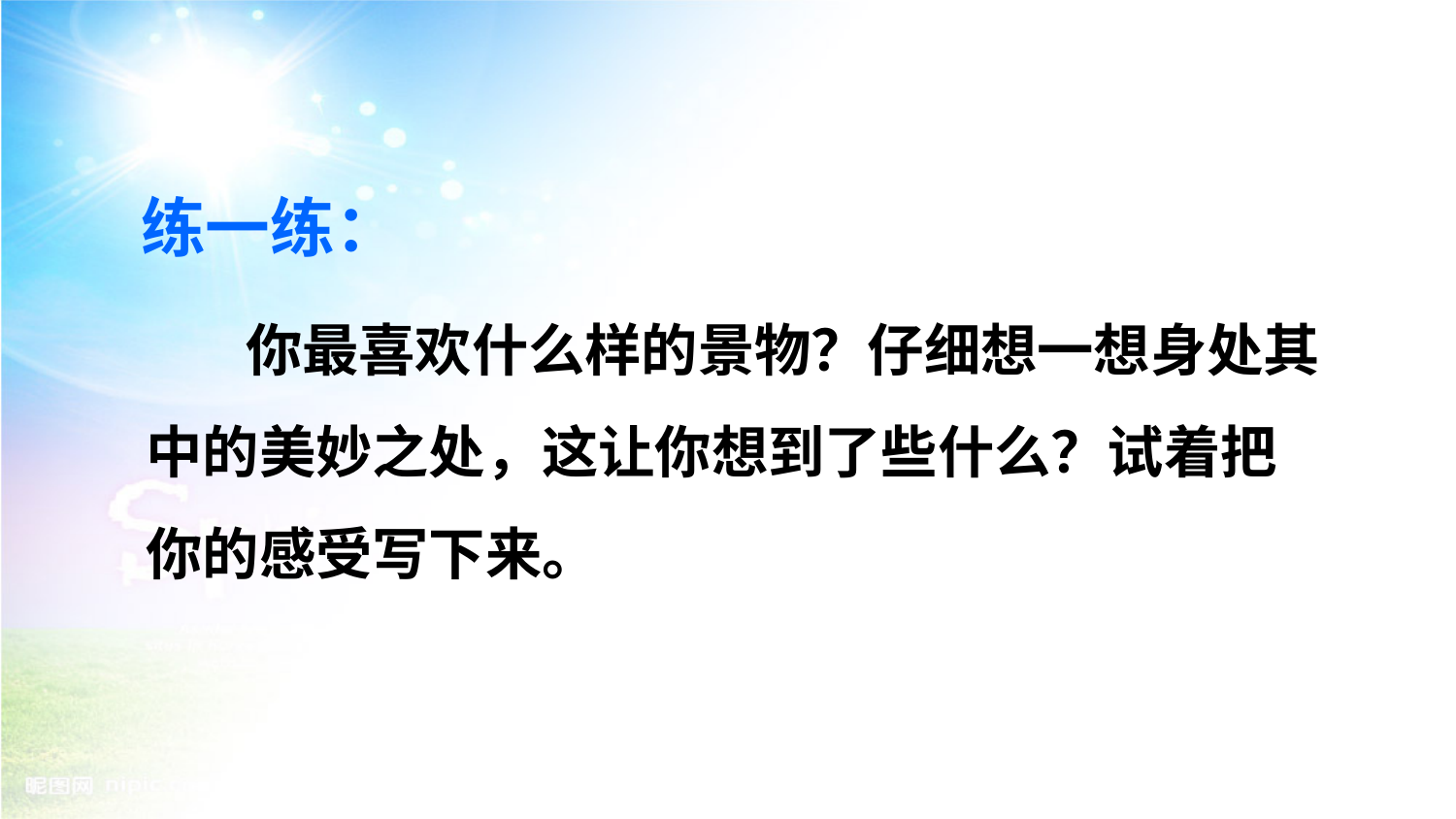

练一练：
你最喜欢什么样的景物？仔细想一想身处其中的美妙之处，这让你想到了些什么？试着把你的感受写下来。